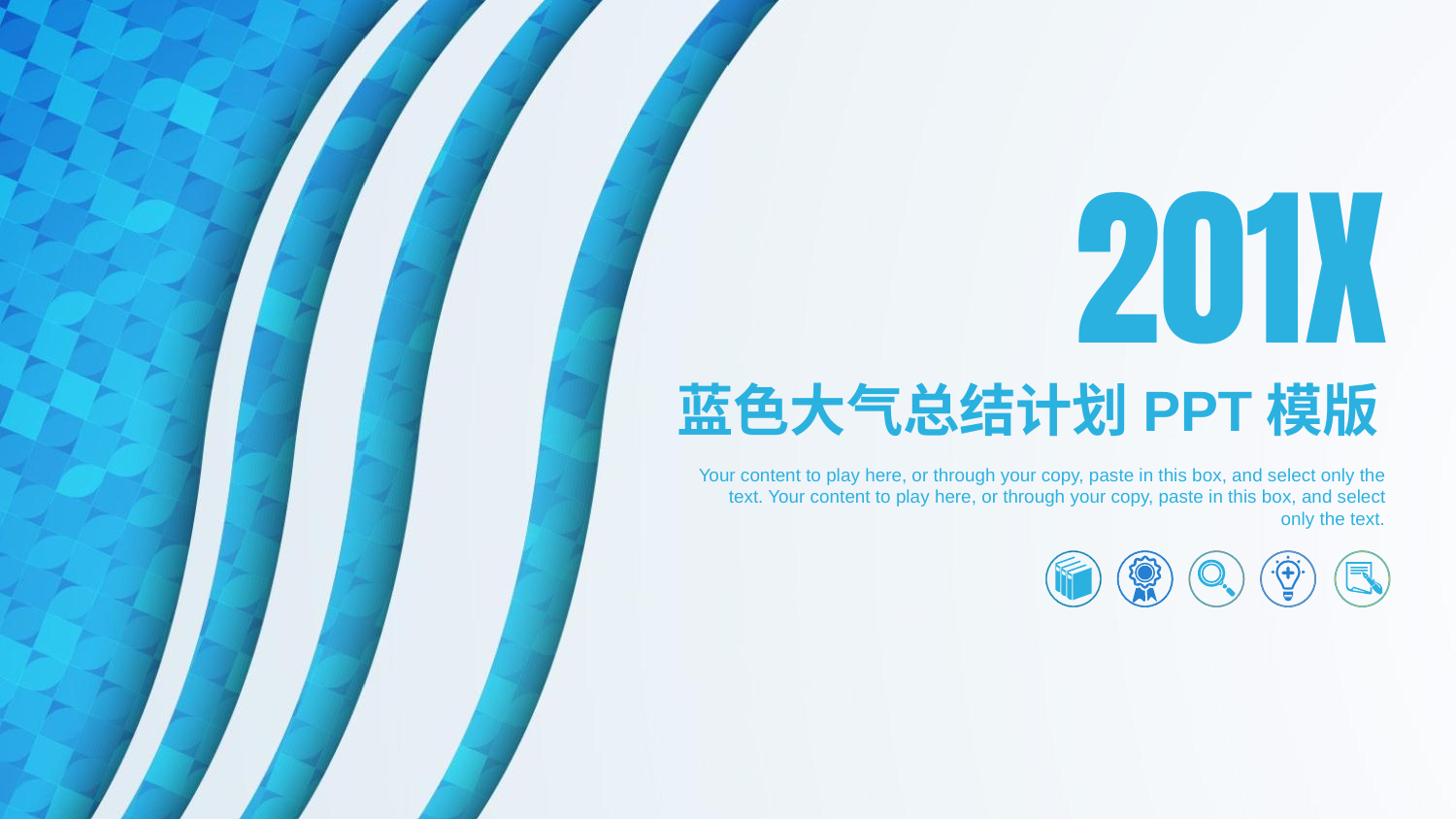

201X
蓝色大气总结计划PPT模版
Your content to play here, or through your copy, paste in this box, and select only the text. Your content to play here, or through your copy, paste in this box, and select only the text.